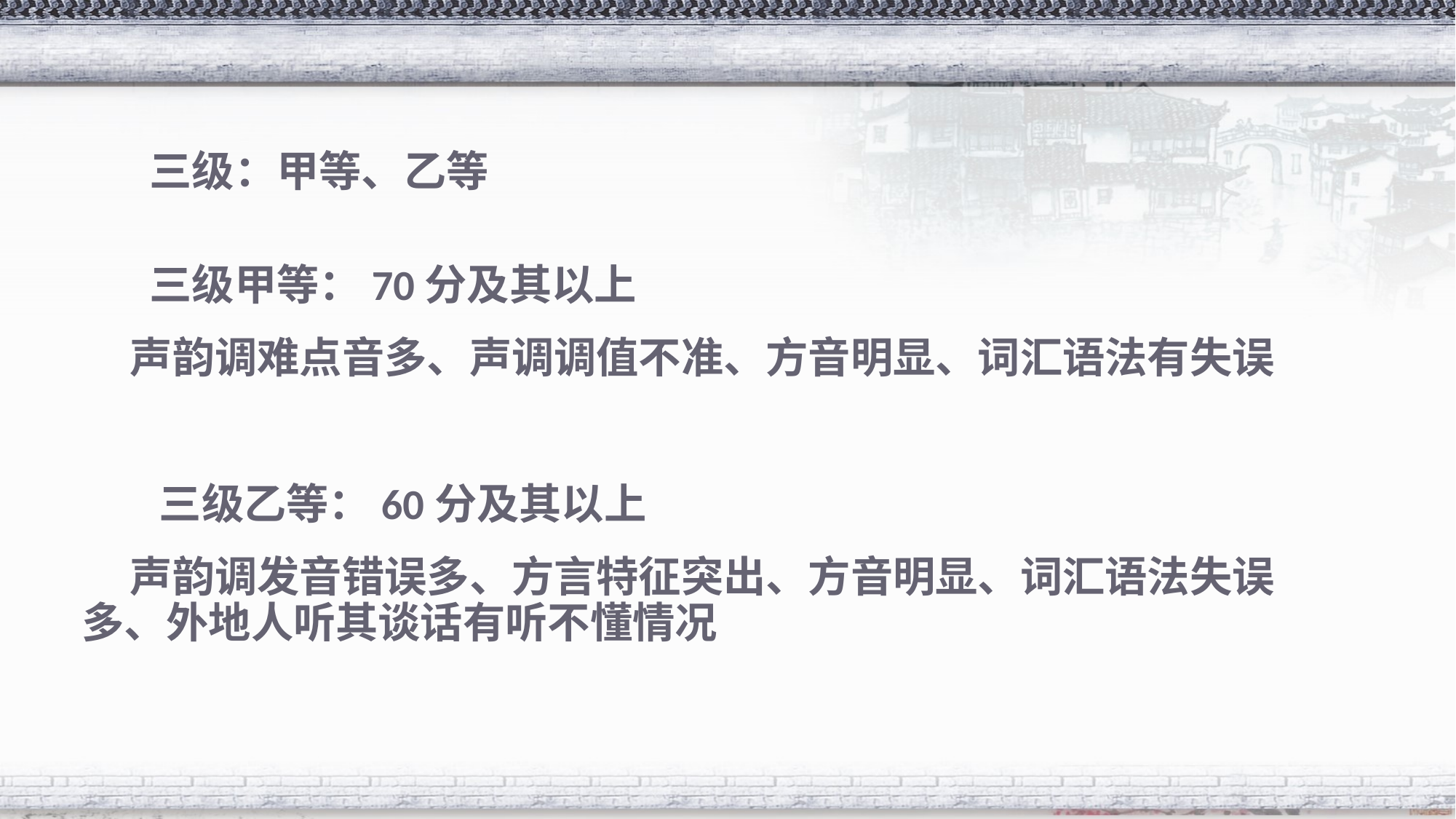

三级：甲等、乙等

      三级甲等：70分及其以上
    声韵调难点音多、声调调值不准、方音明显、词汇语法有失误

       三级乙等：60分及其以上
    声韵调发音错误多、方言特征突出、方音明显、词汇语法失误多、外地人听其谈话有听不懂情况